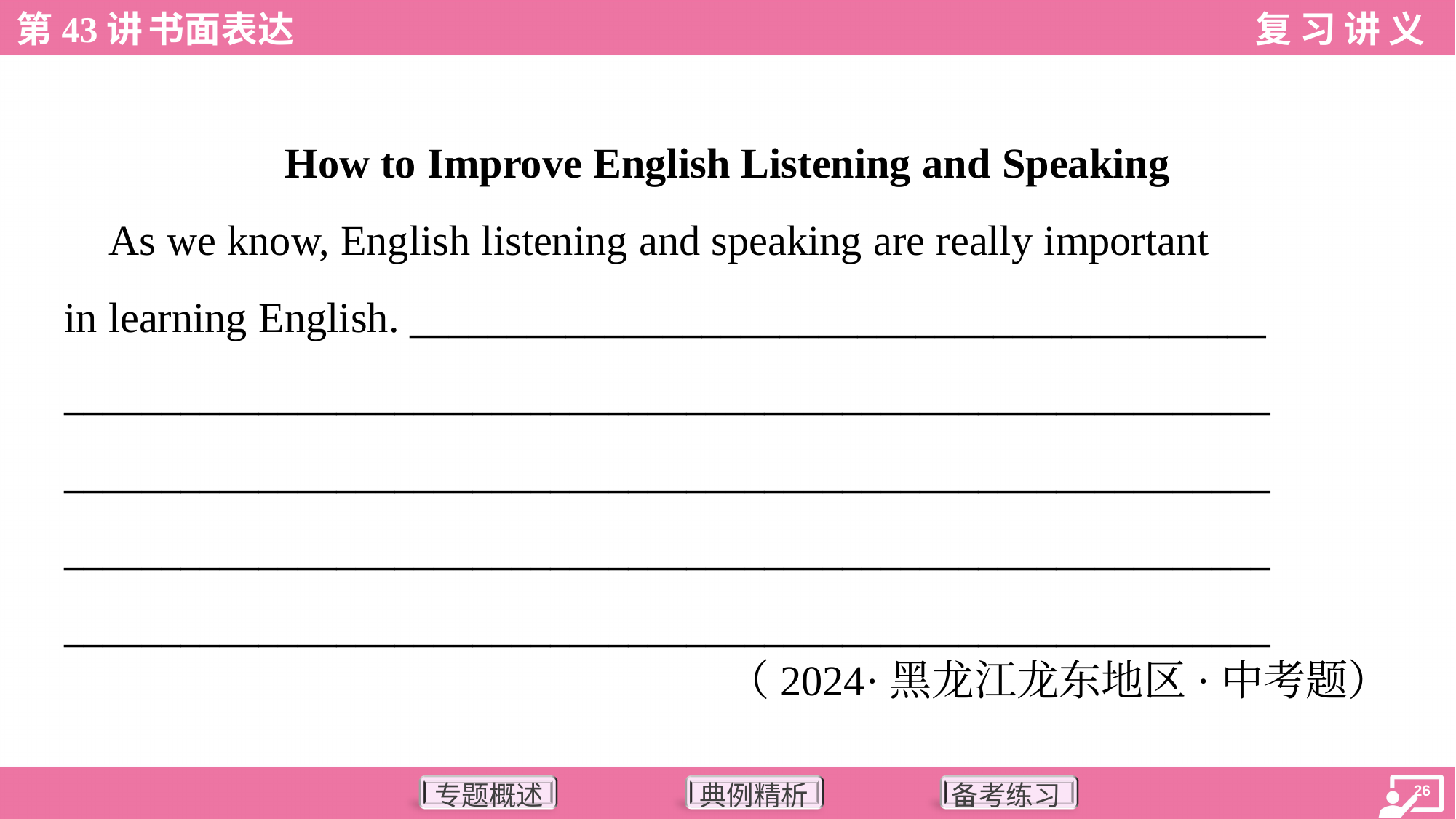

How to Improve English Listening and Speaking
    As we know, English listening and speaking are really important
in learning English. ____________________________________________
______________________________________________________________
______________________________________________________________
______________________________________________________________
______________________________________________________________
（2024·黑龙江龙东地区·中考题）